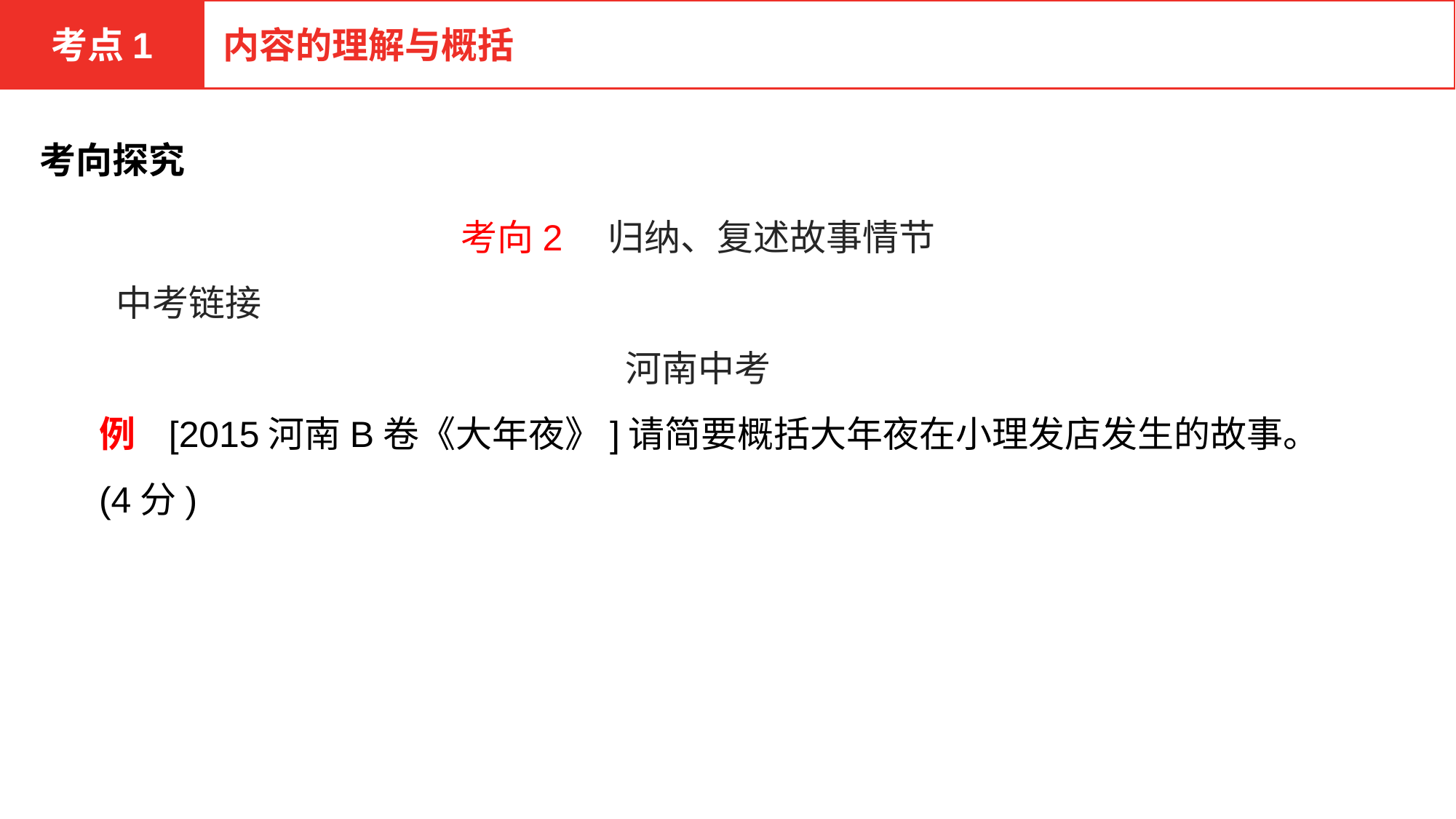

考点1
内容的理解与概括
考向探究
考向2　归纳、复述故事情节
 中考链接
河南中考
例   [2015河南B卷《大年夜》]请简要概括大年夜在小理发店发生的故事。(4分)